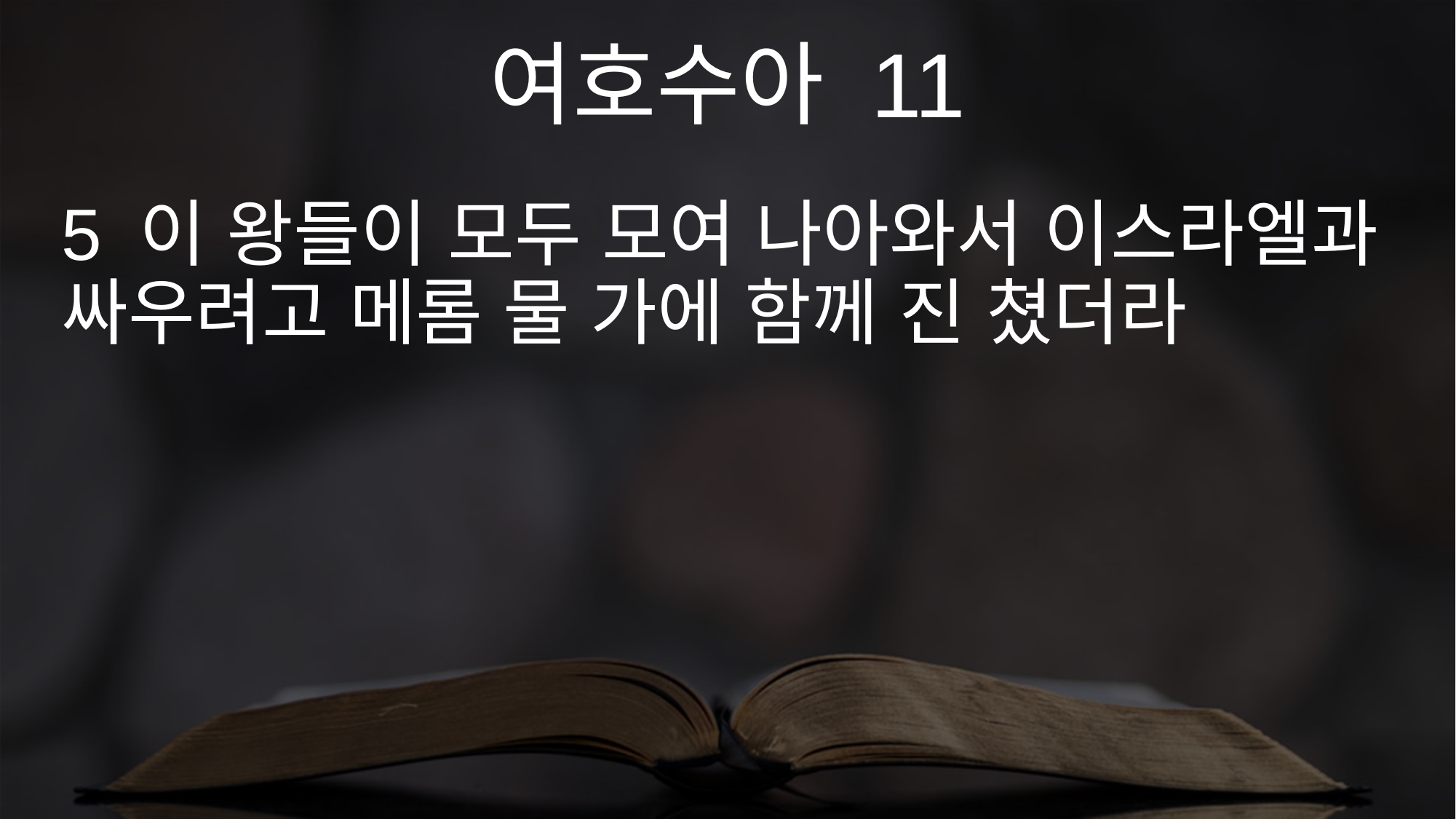

여호수아 11
5 이 왕들이 모두 모여 나아와서 이스라엘과 싸우려고 메롬 물 가에 함께 진 쳤더라